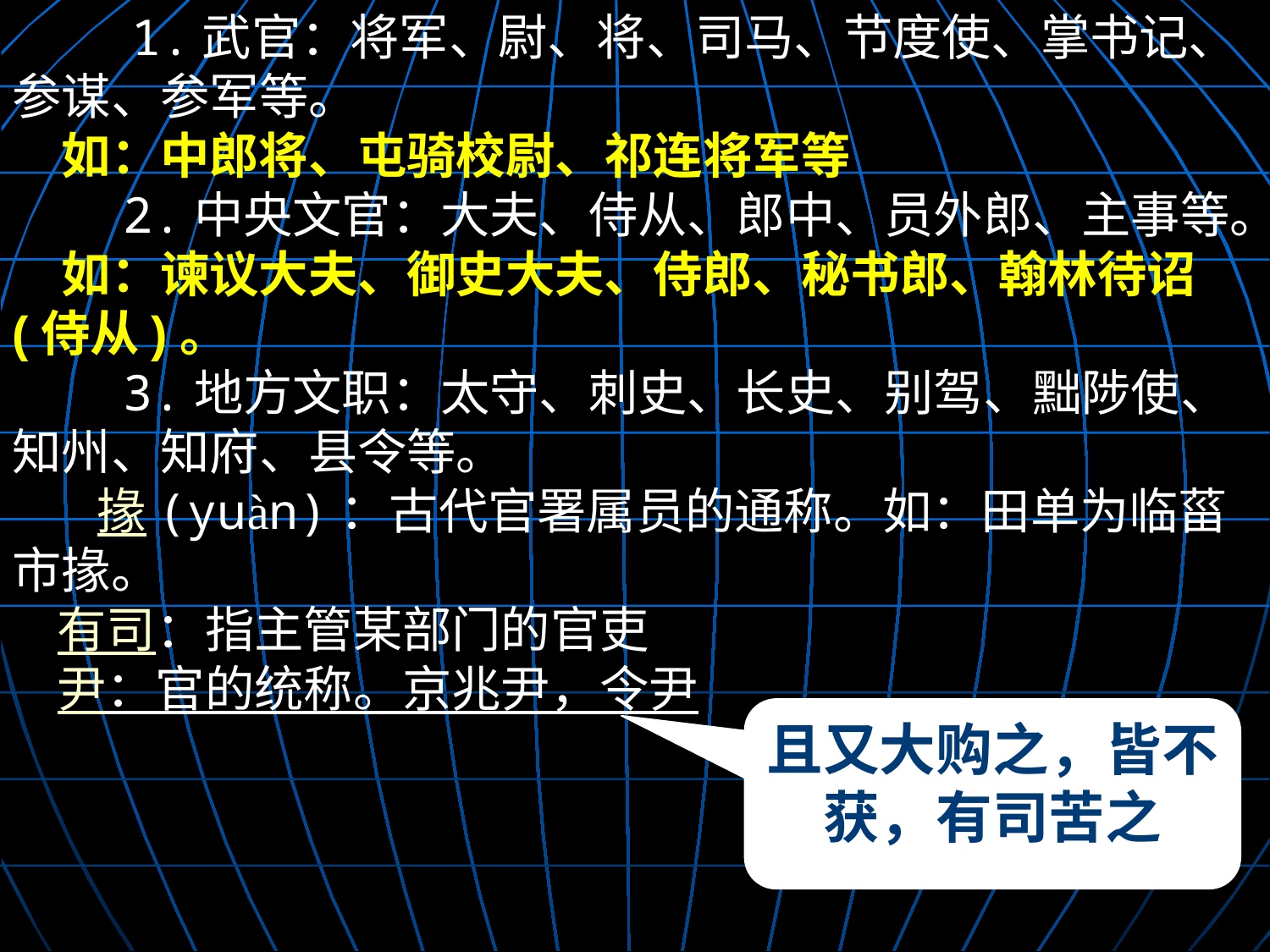

1.武官：将军、尉、将、司马、节度使、掌书记、参谋、参军等。
　如：中郎将、屯骑校尉、祁连将军等
　　2.中央文官：大夫、侍从、郎中、员外郎、主事等。
　如：谏议大夫、御史大夫、侍郎、秘书郎、翰林待诏(侍从)。
　　3.地方文职：太守、刺史、长史、别驾、黜陟使、知州、知府、县令等。
　　掾(yuàn)：古代官署属员的通称。如：田单为临菑市掾。
   有司：指主管某部门的官吏
   尹：官的统称。京兆尹，令尹
且又大购之，皆不获，有司苦之